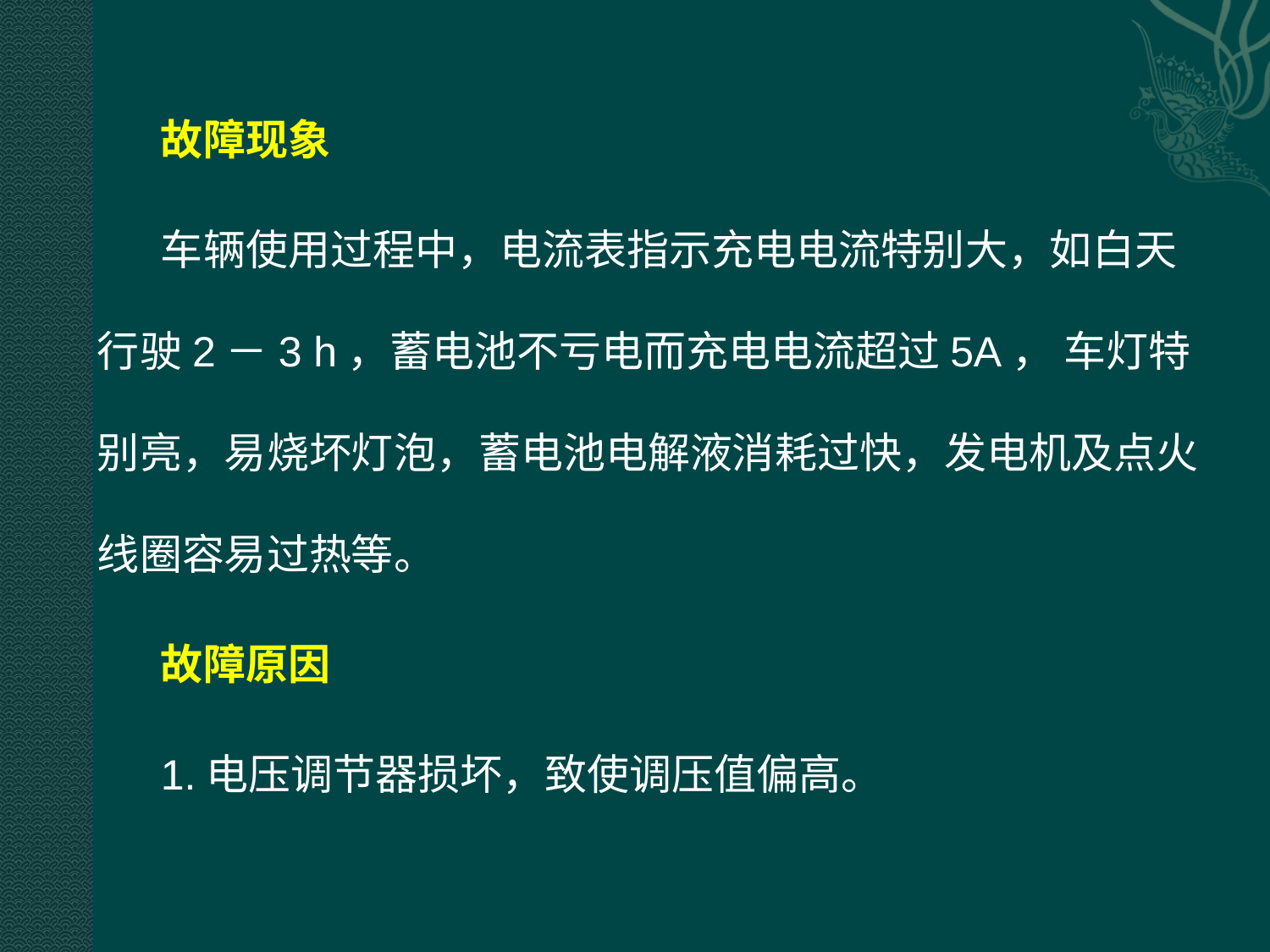

故障现象
车辆使用过程中，电流表指示充电电流特别大，如白天行驶2－3 h，蓄电池不亏电而充电电流超过5A， 车灯特别亮，易烧坏灯泡，蓄电池电解液消耗过快，发电机及点火线圈容易过热等。
故障原因
1.电压调节器损坏，致使调压值偏高。